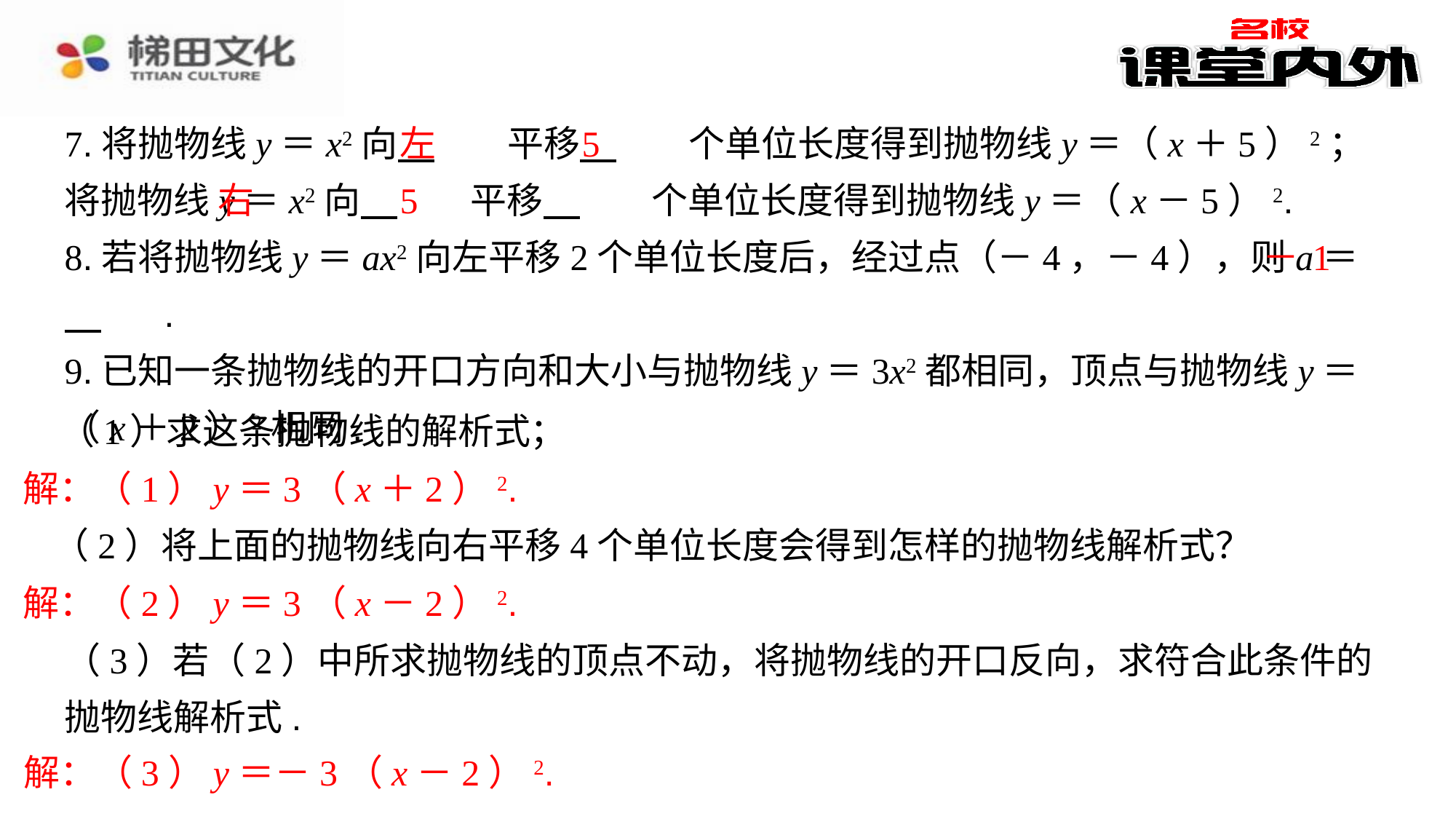

左
5
7.将抛物线y＝x2向 　左　⁠平移 　5　⁠个单位长度得到抛物线y＝（x＋5）2；将抛物线y＝x2向 　右　⁠平移 　5　⁠个单位长度得到抛物线y＝（x－5）2.
8.若将抛物线y＝ax2向左平移2个单位长度后，经过点（－4，－4），则a＝ 　－1⁠.
9.已知一条抛物线的开口方向和大小与抛物线y＝3x2都相同，顶点与抛物线y＝
（x＋2）2相同.
右
5
－ 1
（1）求这条抛物线的解析式；
解：（1）y＝3（x＋2）2.
（2）将上面的抛物线向右平移4个单位长度会得到怎样的抛物线解析式？
解：（2）y＝3（x－2）2.
（3）若（2）中所求抛物线的顶点不动，将抛物线的开口反向，求符合此条件的抛物线解析式.
解：（3）y＝－3（x－2）2.